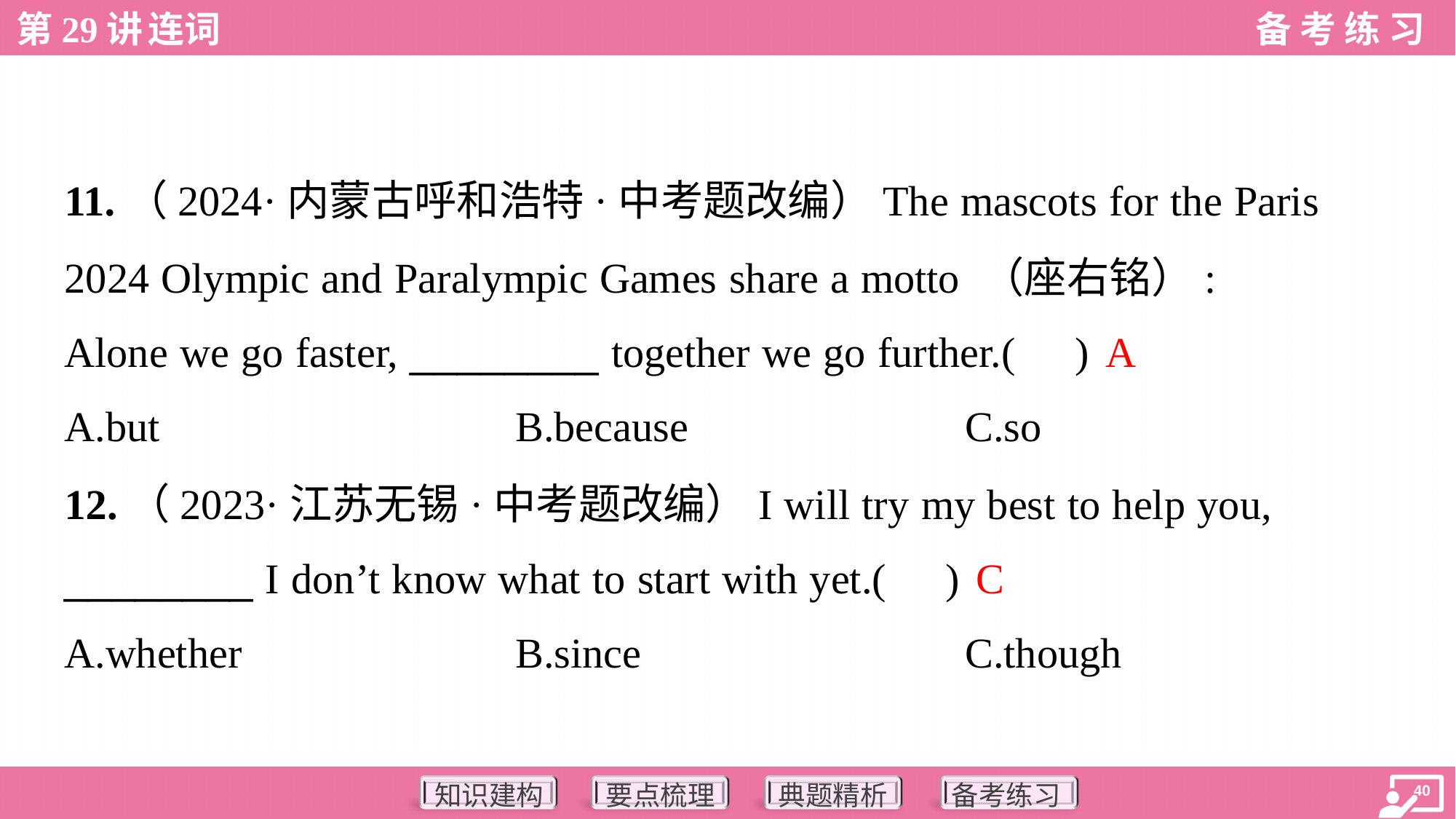

11.（2024·内蒙古呼和浩特·中考题改编）The mascots for the Paris
2024 Olympic and Paralympic Games share a motto （座右铭）:
Alone we go faster, ________ together we go further.(     )
A
A.but	B.because	C.so
12.（2023·江苏无锡·中考题改编）I will try my best to help you,
________ I don’t know what to start with yet.(     )
C
A.whether	B.since	C.though